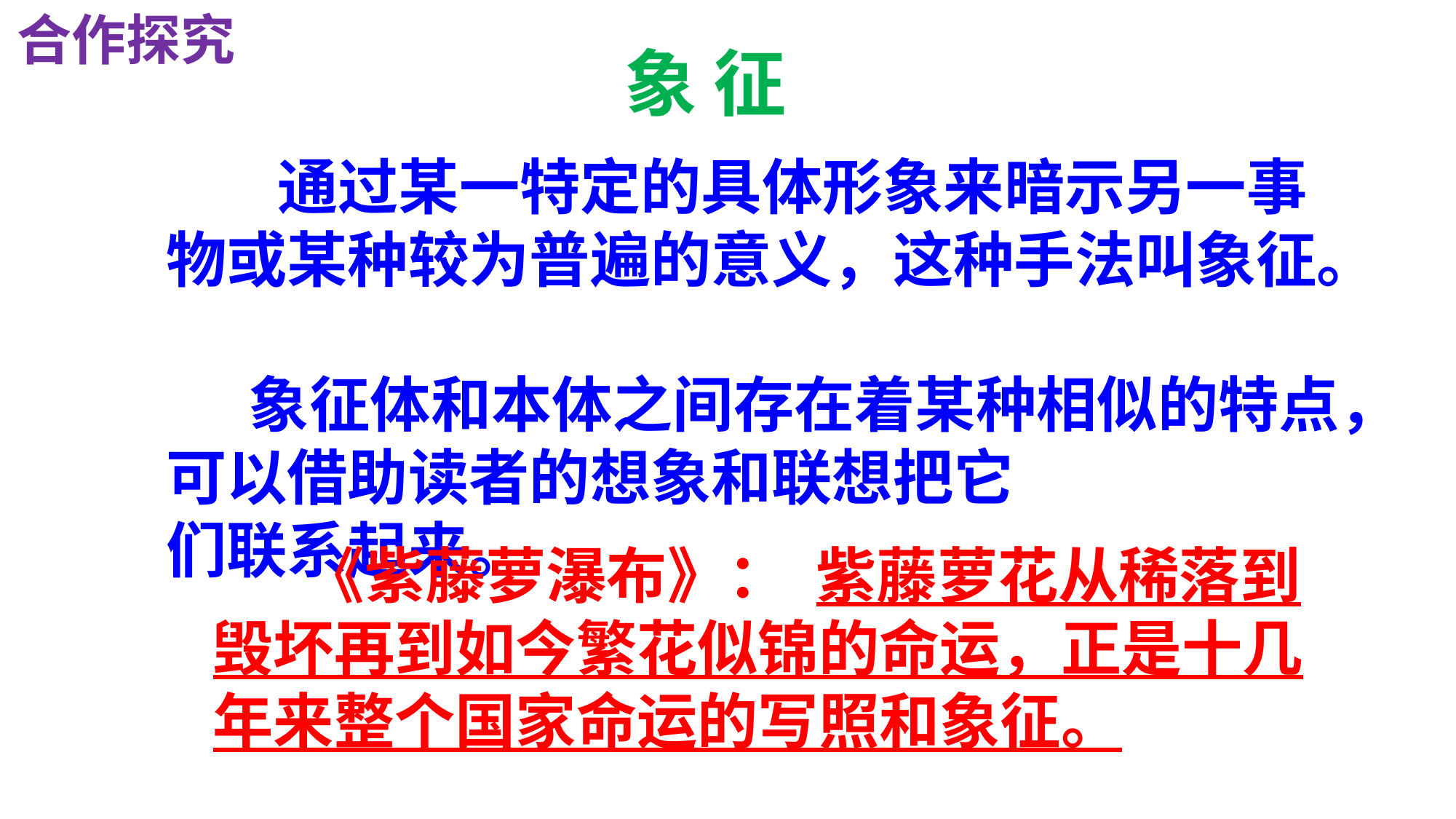

合作探究
       象 征
# 通过某一特定的具体形象来暗示另一事物或某种较为普遍的意义，这种手法叫象征。 象征体和本体之间存在着某种相似的特点，可以借助读者的想象和联想把它 们联系起来。
       《紫藤萝瀑布》：  紫藤萝花从稀落到毁坏再到如今繁花似锦的命运，正是十几年来整个国家命运的写照和象征。